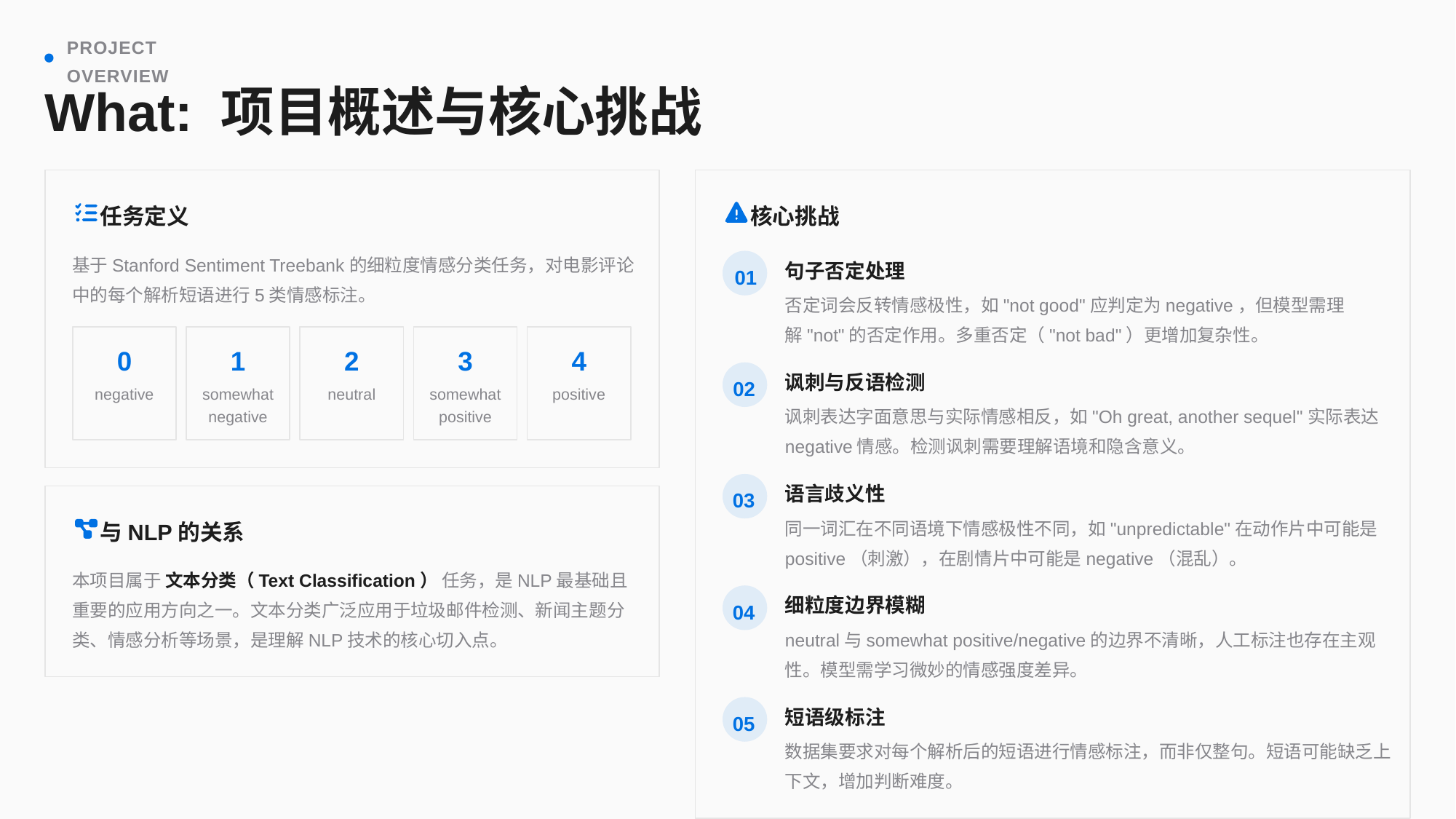

PROJECT OVERVIEW

What: 项目概述与核心挑战

任务定义
核心挑战

基于Stanford Sentiment Treebank的细粒度情感分类任务，对电影评论中的每个解析短语进行5类情感标注。

句子否定处理
01
否定词会反转情感极性，如"not good"应判定为negative，但模型需理解"not"的否定作用。多重否定（"not bad"）更增加复杂性。

0
1
2
3
4

讽刺与反语检测
02
negative
somewhat negative
neutral
somewhat positive
positive
讽刺表达字面意思与实际情感相反，如"Oh great, another sequel"实际表达negative情感。检测讽刺需要理解语境和隐含意义。

语言歧义性
03

同一词汇在不同语境下情感极性不同，如"unpredictable"在动作片中可能是positive（刺激），在剧情片中可能是negative（混乱）。
与NLP的关系

本项目属于 文本分类（Text Classification） 任务，是NLP最基础且重要的应用方向之一。文本分类广泛应用于垃圾邮件检测、新闻主题分类、情感分析等场景，是理解NLP技术的核心切入点。

细粒度边界模糊
04
neutral与somewhat positive/negative的边界不清晰，人工标注也存在主观性。模型需学习微妙的情感强度差异。

短语级标注
05
数据集要求对每个解析后的短语进行情感标注，而非仅整句。短语可能缺乏上下文，增加判断难度。